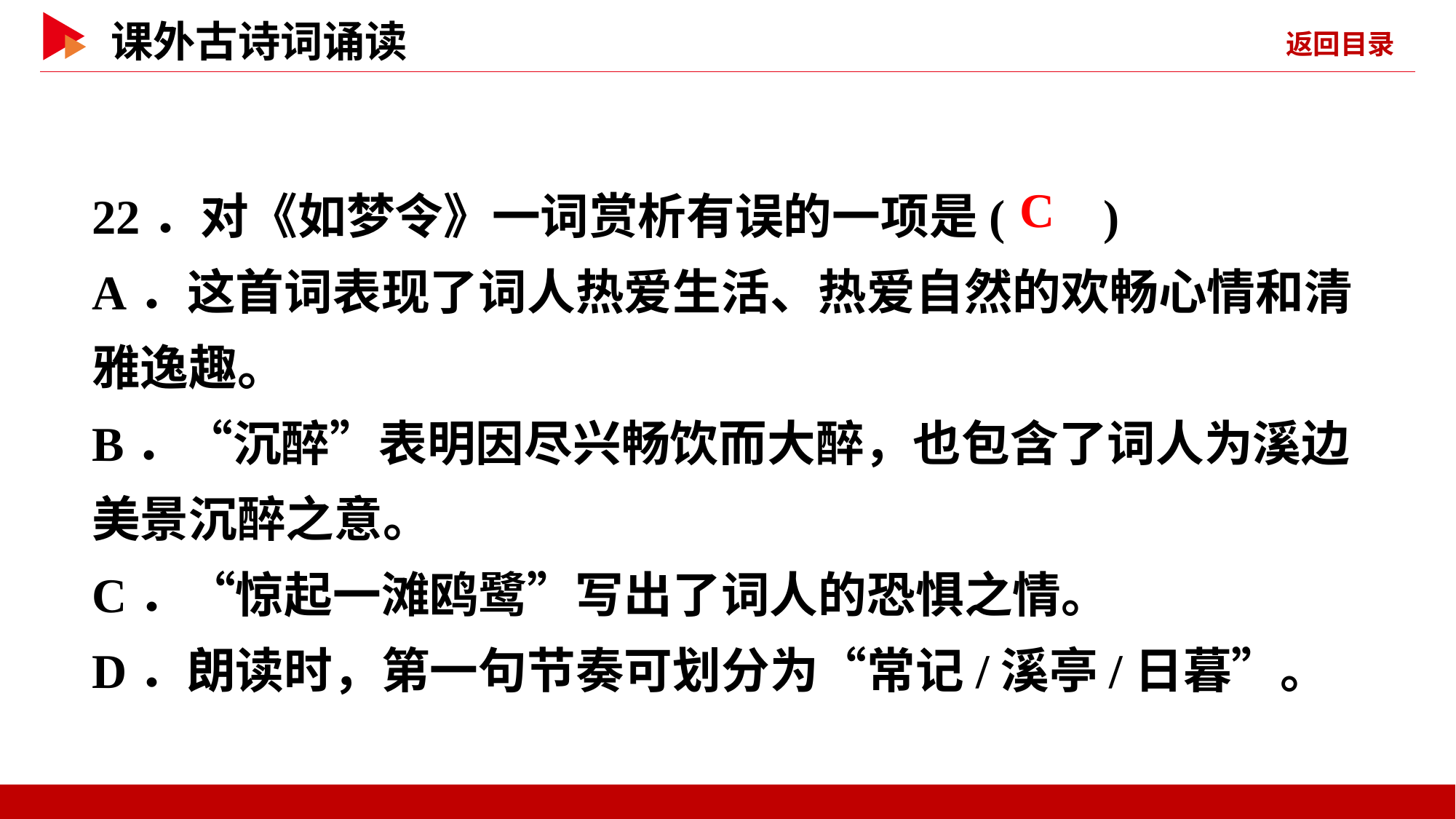

22．对《如梦令》一词赏析有误的一项是(        )
A．这首词表现了词人热爱生活、热爱自然的欢畅心情和清雅逸趣。
B．“沉醉”表明因尽兴畅饮而大醉，也包含了词人为溪边美景沉醉之意。
C．“惊起一滩鸥鹭”写出了词人的恐惧之情。
D．朗读时，第一句节奏可划分为“常记/溪亭/日暮”。
   C